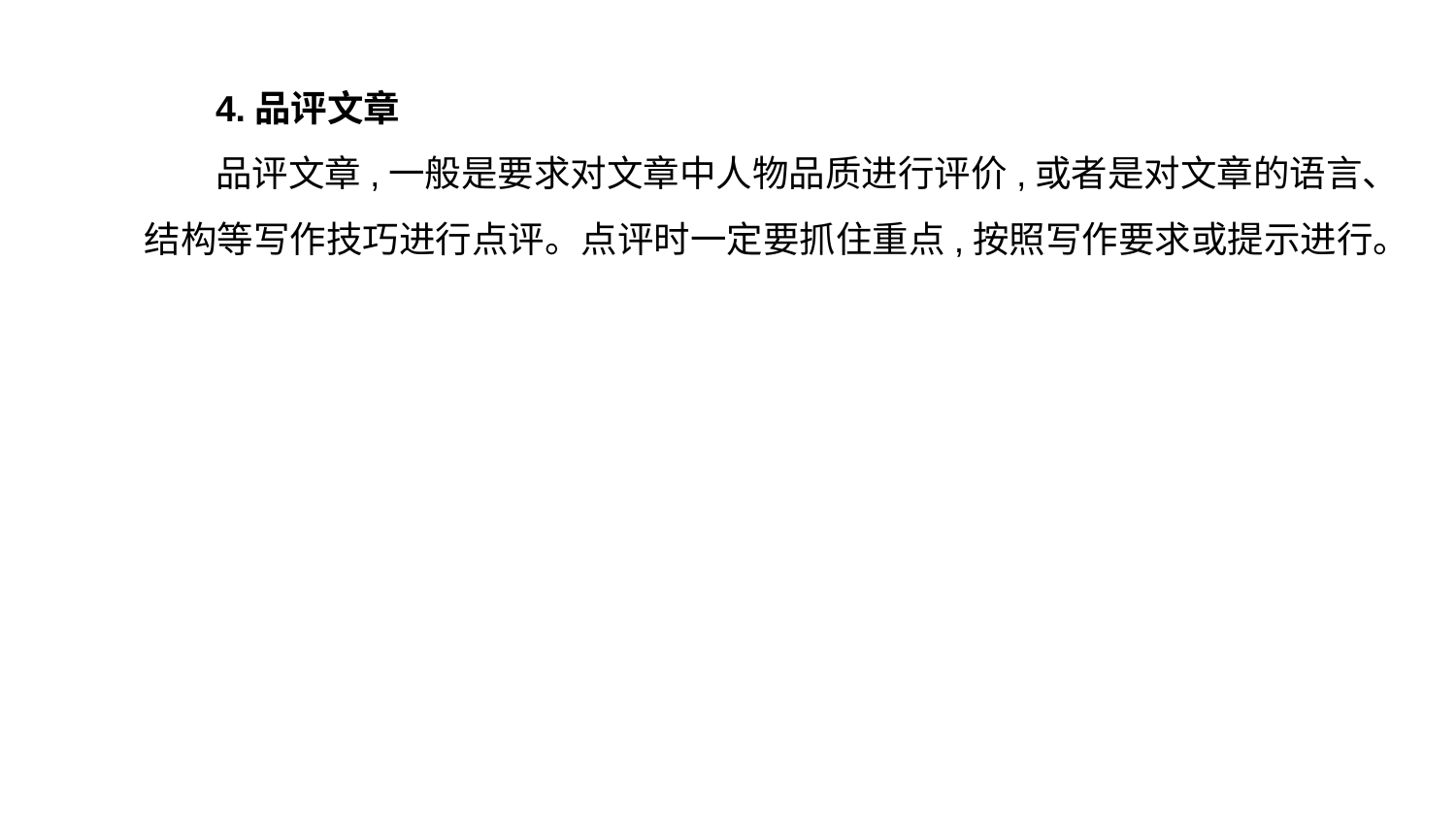

4.品评文章
品评文章,一般是要求对文章中人物品质进行评价,或者是对文章的语言、结构等写作技巧进行点评。点评时一定要抓住重点,按照写作要求或提示进行。